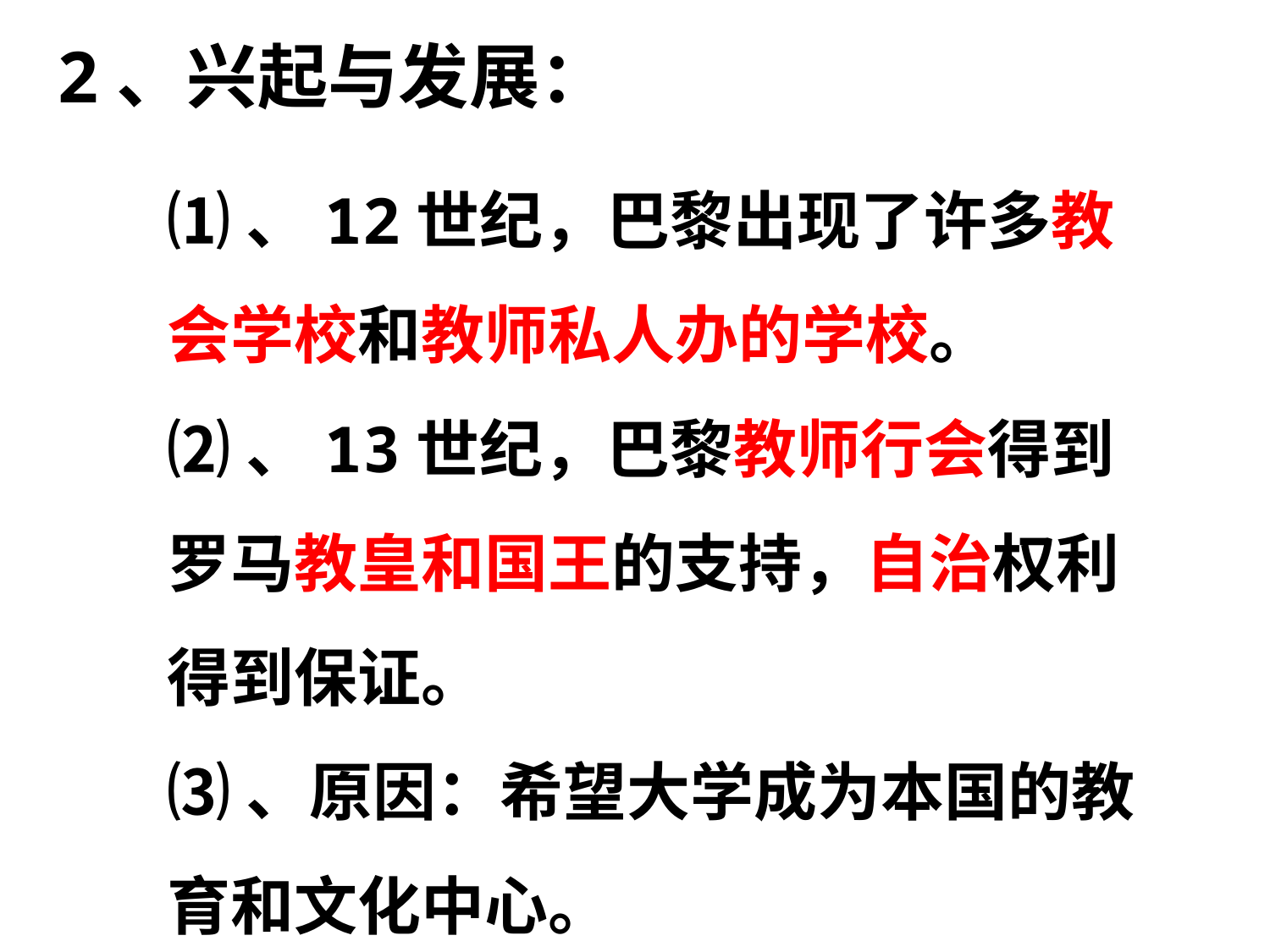

2、兴起与发展：
⑴、12世纪，巴黎出现了许多教会学校和教师私人办的学校。
⑵、13世纪，巴黎教师行会得到罗马教皇和国王的支持，自治权利得到保证。
⑶、原因：希望大学成为本国的教育和文化中心。